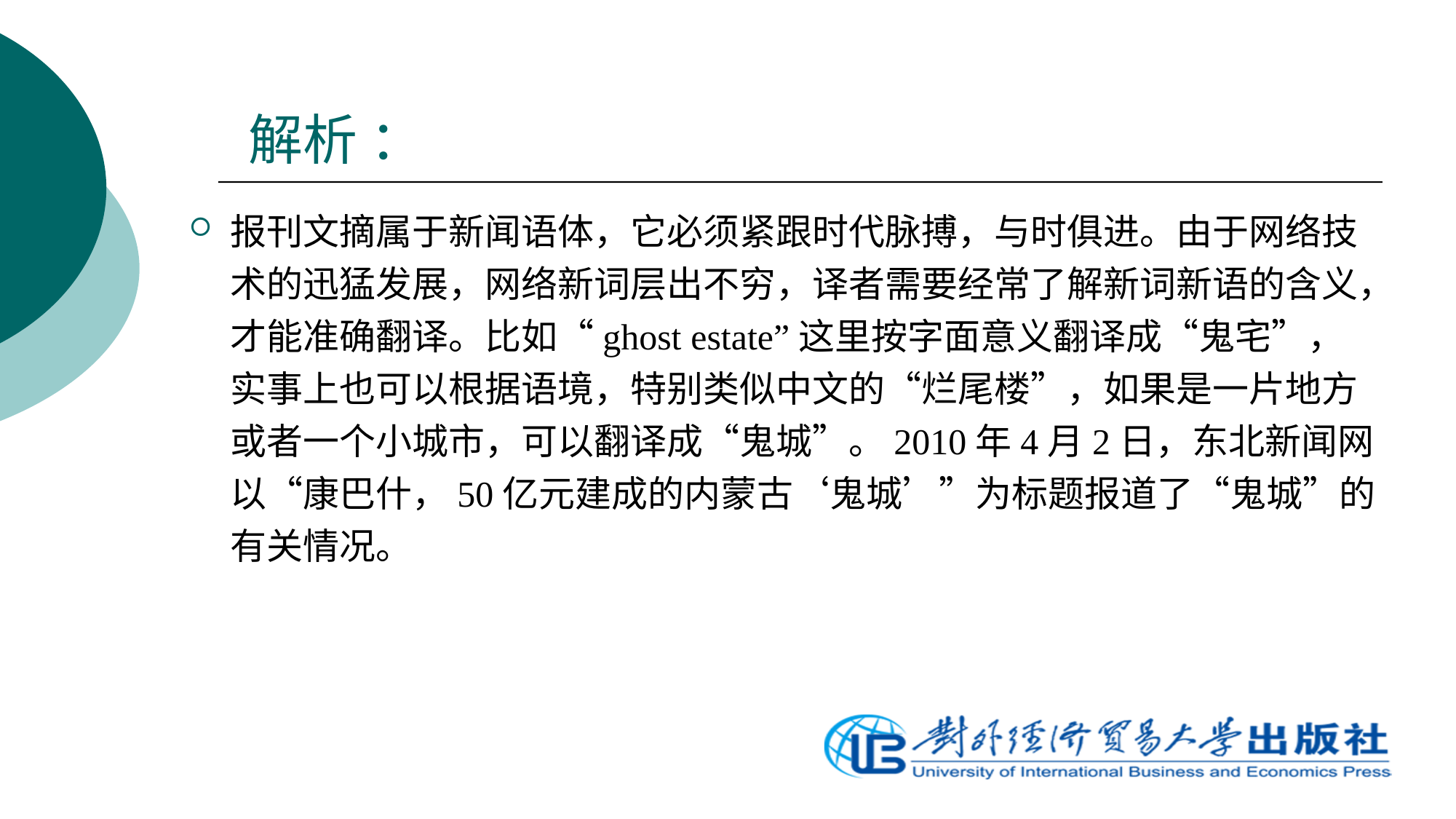

# 解析 ：
报刊文摘属于新闻语体，它必须紧跟时代脉搏，与时俱进。由于网络技术的迅猛发展，网络新词层出不穷，译者需要经常了解新词新语的含义，才能准确翻译。比如“ghost estate”这里按字面意义翻译成“鬼宅”，实事上也可以根据语境，特别类似中文的“烂尾楼”，如果是一片地方或者一个小城市，可以翻译成“鬼城”。2010年4月2日，东北新闻网以“康巴什，50亿元建成的内蒙古‘鬼城’”为标题报道了“鬼城”的有关情况。